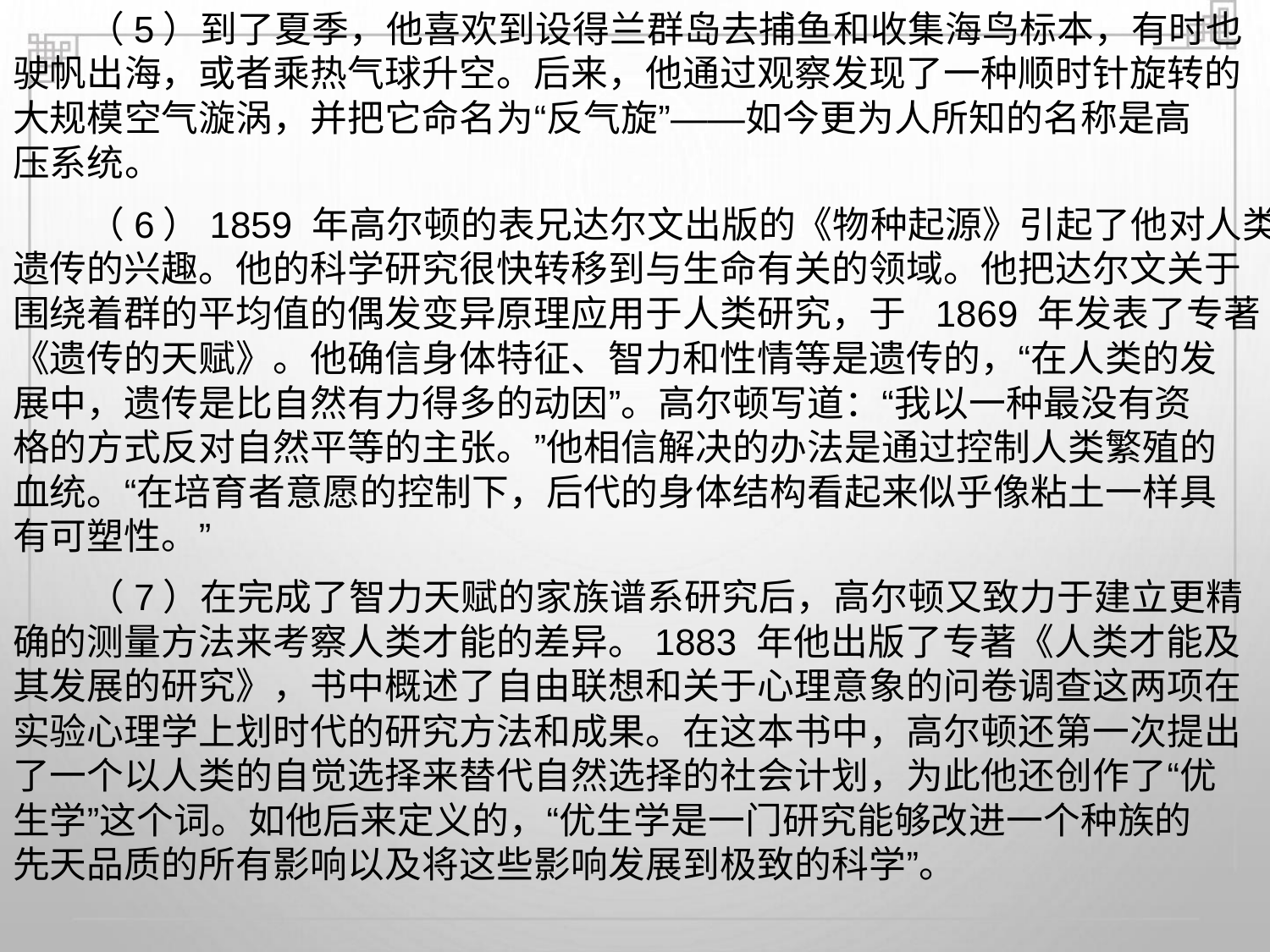

（5）到了夏季，他喜欢到设得兰群岛去捕鱼和收集海鸟标本，有时也
驶帆出海，或者乘热气球升空。后来，他通过观察发现了一种顺时针旋转的
大规模空气漩涡，并把它命名为“反气旋”——如今更为人所知的名称是高
压系统。
（6）1859 年高尔顿的表兄达尔文出版的《物种起源》引起了他对人类
遗传的兴趣。他的科学研究很快转移到与生命有关的领域。他把达尔文关于
围绕着群的平均值的偶发变异原理应用于人类研究，于 1869 年发表了专著
《遗传的天赋》。他确信身体特征、智力和性情等是遗传的，“在人类的发
展中，遗传是比自然有力得多的动因”。高尔顿写道：“我以一种最没有资
格的方式反对自然平等的主张。”他相信解决的办法是通过控制人类繁殖的
血统。“在培育者意愿的控制下，后代的身体结构看起来似乎像粘土一样具
有可塑性。”
（7）在完成了智力天赋的家族谱系研究后，高尔顿又致力于建立更精
确的测量方法来考察人类才能的差异。1883 年他出版了专著《人类才能及
其发展的研究》，书中概述了自由联想和关于心理意象的问卷调查这两项在
实验心理学上划时代的研究方法和成果。在这本书中，高尔顿还第一次提出
了一个以人类的自觉选择来替代自然选择的社会计划，为此他还创作了“优
生学”这个词。如他后来定义的，“优生学是一门研究能够改进一个种族的
先天品质的所有影响以及将这些影响发展到极致的科学”。